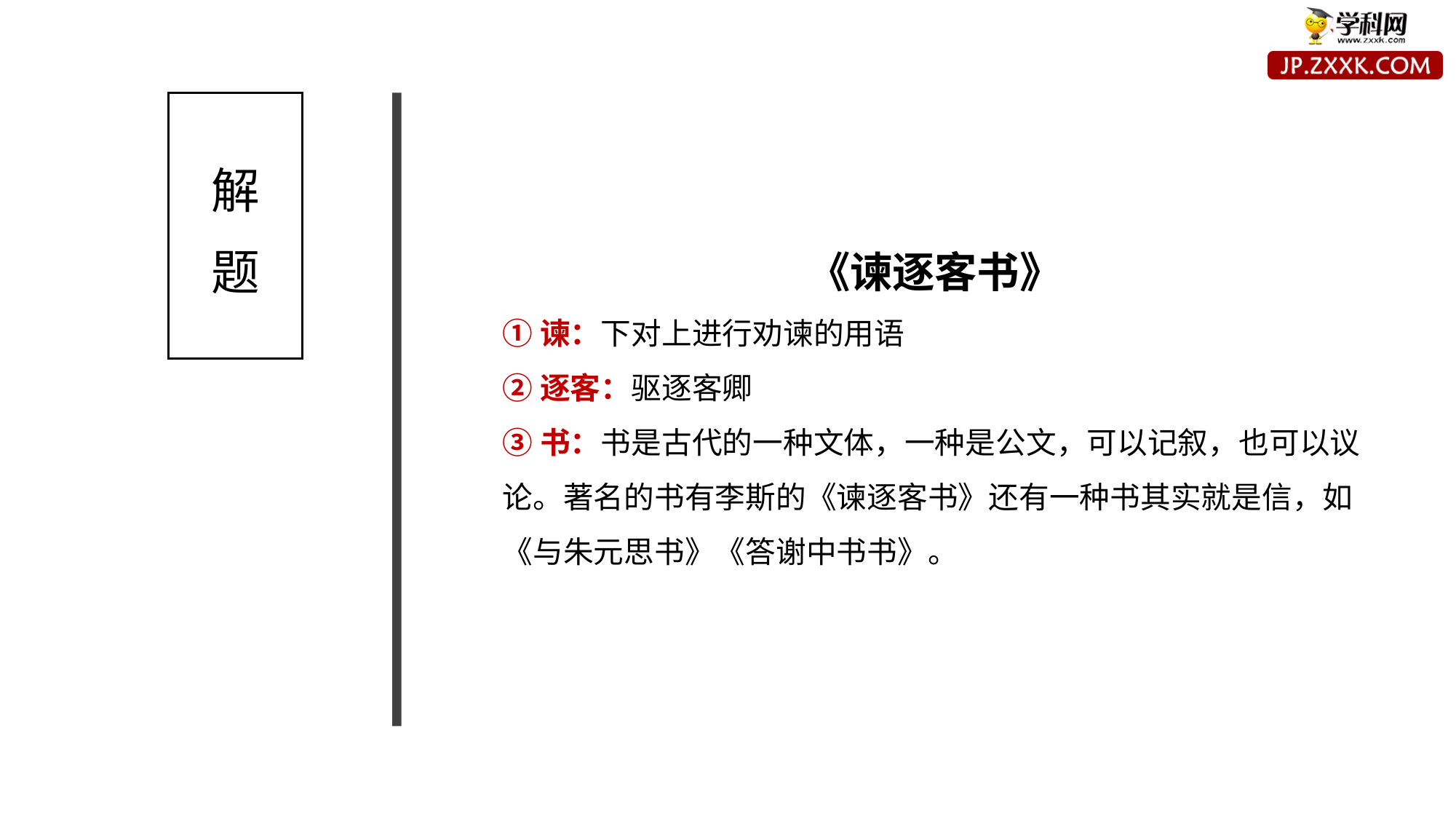

解题
《谏逐客书》
①谏：下对上进行劝谏的用语
②逐客：驱逐客卿
③书：书是古代的一种文体，一种是公文，可以记叙，也可以议论。著名的书有李斯的《谏逐客书》还有一种书其实就是信，如《与朱元思书》《答谢中书书》。